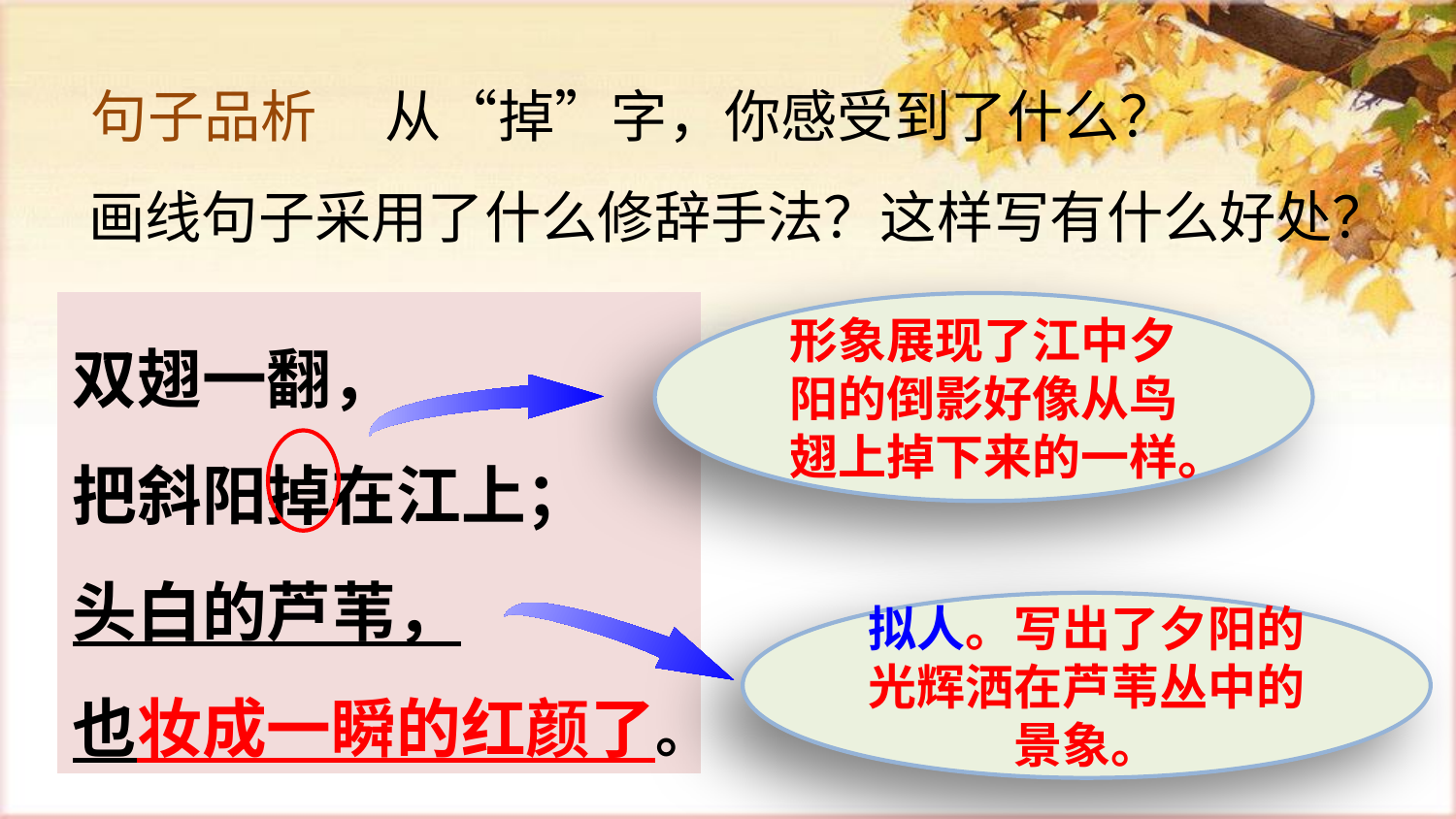

从“掉”字，你感受到了什么？
句子品析
画线句子采用了什么修辞手法？这样写有什么好处？
双翅一翻，
把斜阳掉在江上；
头白的芦苇，
也妆成一瞬的红颜了。
形象展现了江中夕阳的倒影好像从鸟翅上掉下来的一样。

拟人。写出了夕阳的光辉洒在芦苇丛中的景象。